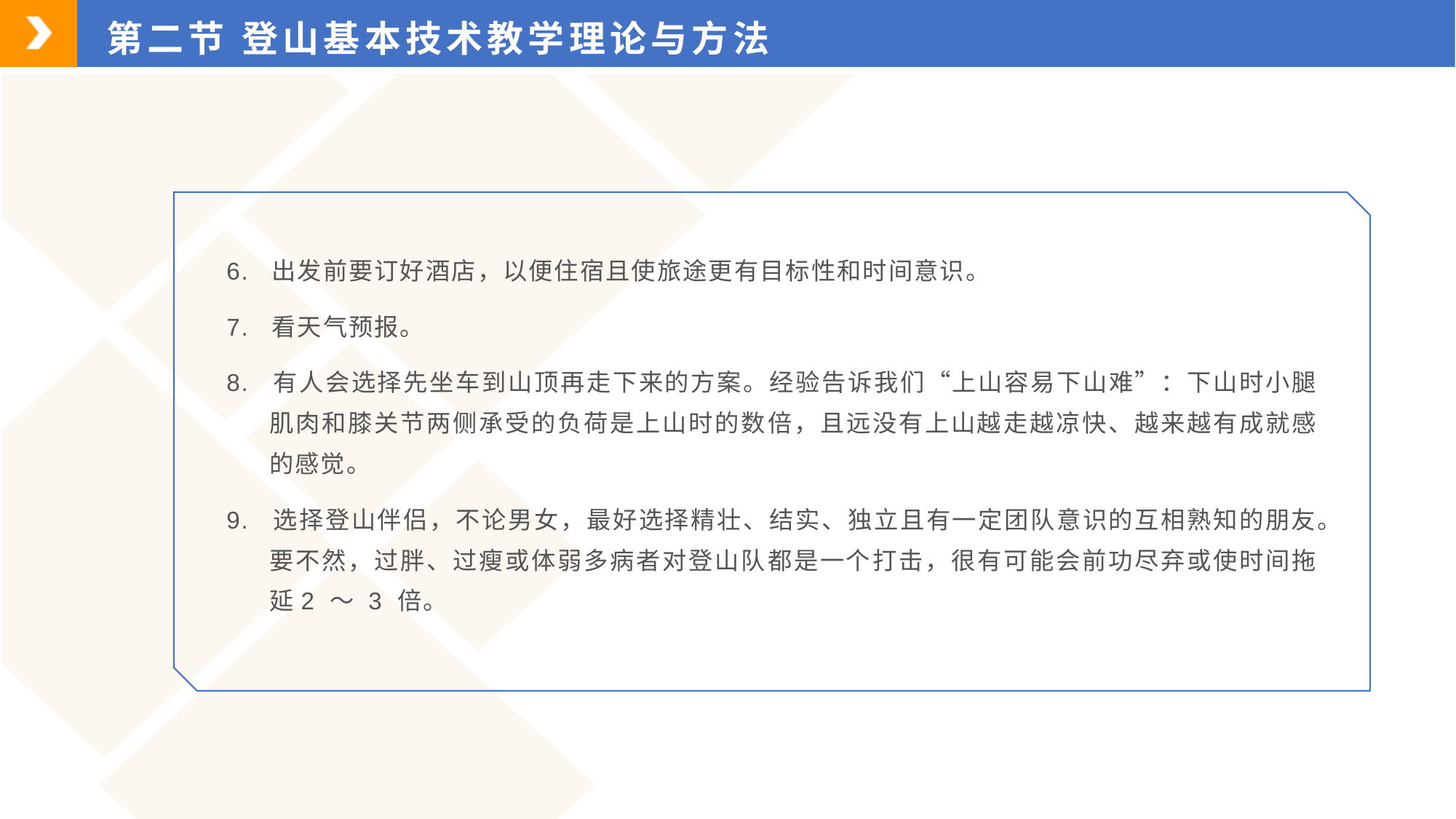

第二节 登山基本技术教学理论与方法

6.  出发前要订好酒店，以便住宿且使旅途更有目标性和时间意识。
7.  看天气预报。
8.  有人会选择先坐车到山顶再走下来的方案。经验告诉我们“上山容易下山难”：下山时小腿肌肉和膝关节两侧承受的负荷是上山时的数倍，且远没有上山越走越凉快、越来越有成就感的感觉。
9.  选择登山伴侣，不论男女，最好选择精壮、结实、独立且有一定团队意识的互相熟知的朋友。要不然，过胖、过瘦或体弱多病者对登山队都是一个打击，很有可能会前功尽弃或使时间拖延2 ～ 3 倍。